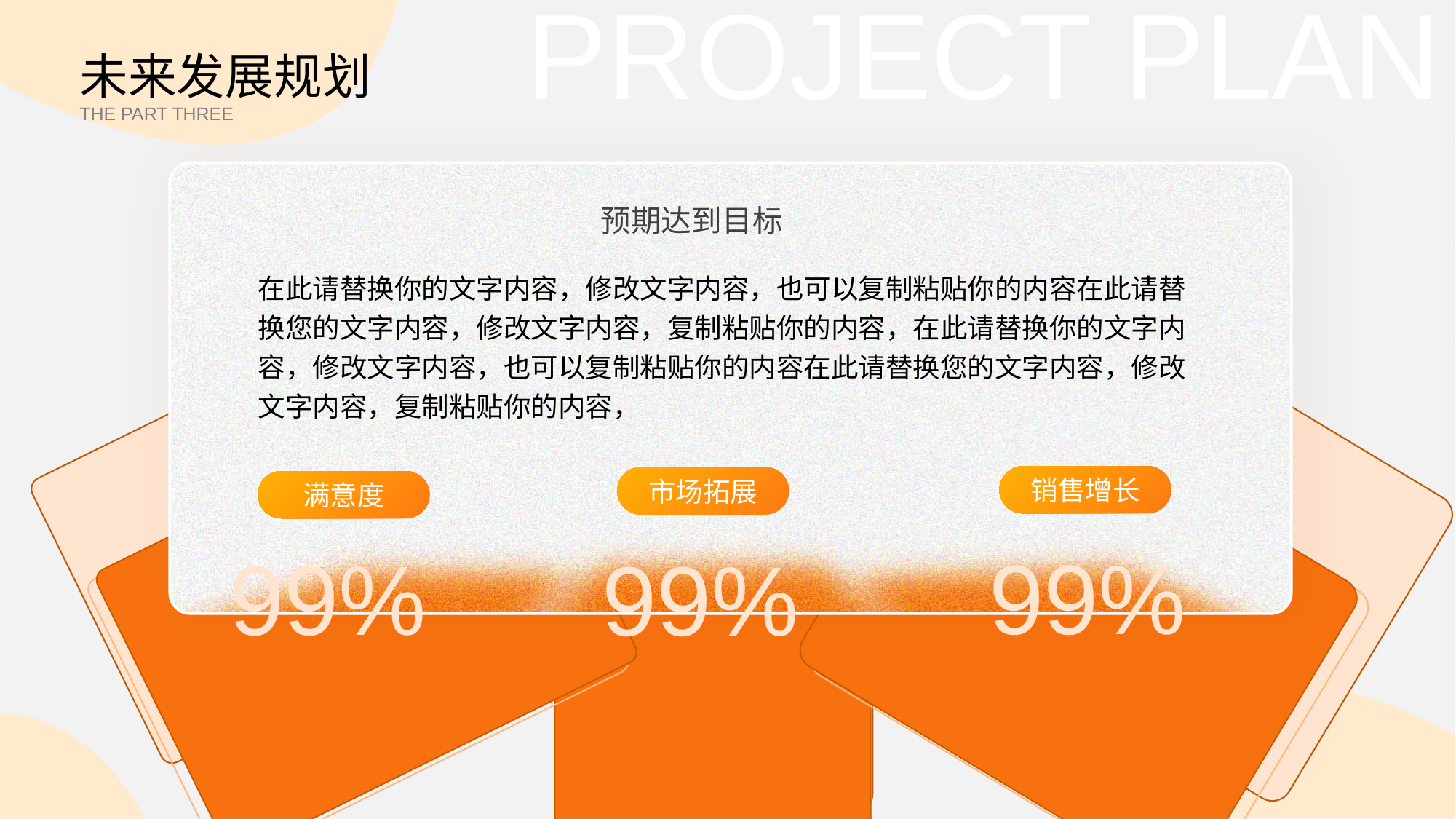

PROJECT PLAN
未来发展规划
THE PART THREE

预期达到目标
在此请替换你的文字内容，修改文字内容，也可以复制粘贴你的内容在此请替换您的文字内容，修改文字内容，复制粘贴你的内容，在此请替换你的文字内容，修改文字内容，也可以复制粘贴你的内容在此请替换您的文字内容，修改文字内容，复制粘贴你的内容，

销售增长
市场拓展
满意度
99%
99%
99%